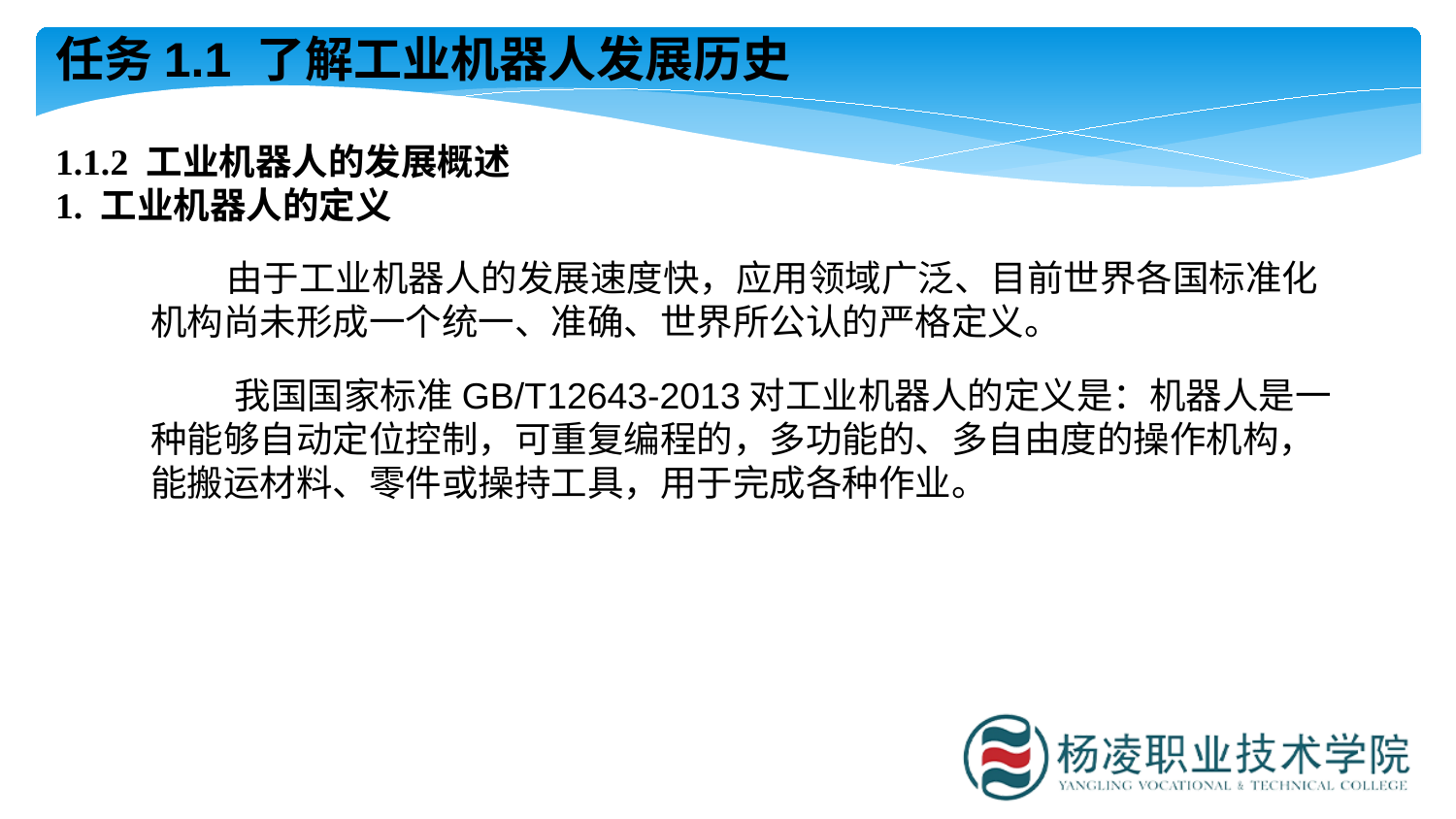

任务1.1 了解工业机器人发展历史
1.1.2 工业机器人的发展概述1. 工业机器人的定义
   由于工业机器人的发展速度快，应用领域广泛、目前世界各国标准化机构尚未形成一个统一、准确、世界所公认的严格定义。
    我国国家标准GB/T12643-2013对工业机器人的定义是：机器人是一种能够自动定位控制，可重复编程的，多功能的、多自由度的操作机构，能搬运材料、零件或操持工具，用于完成各种作业。